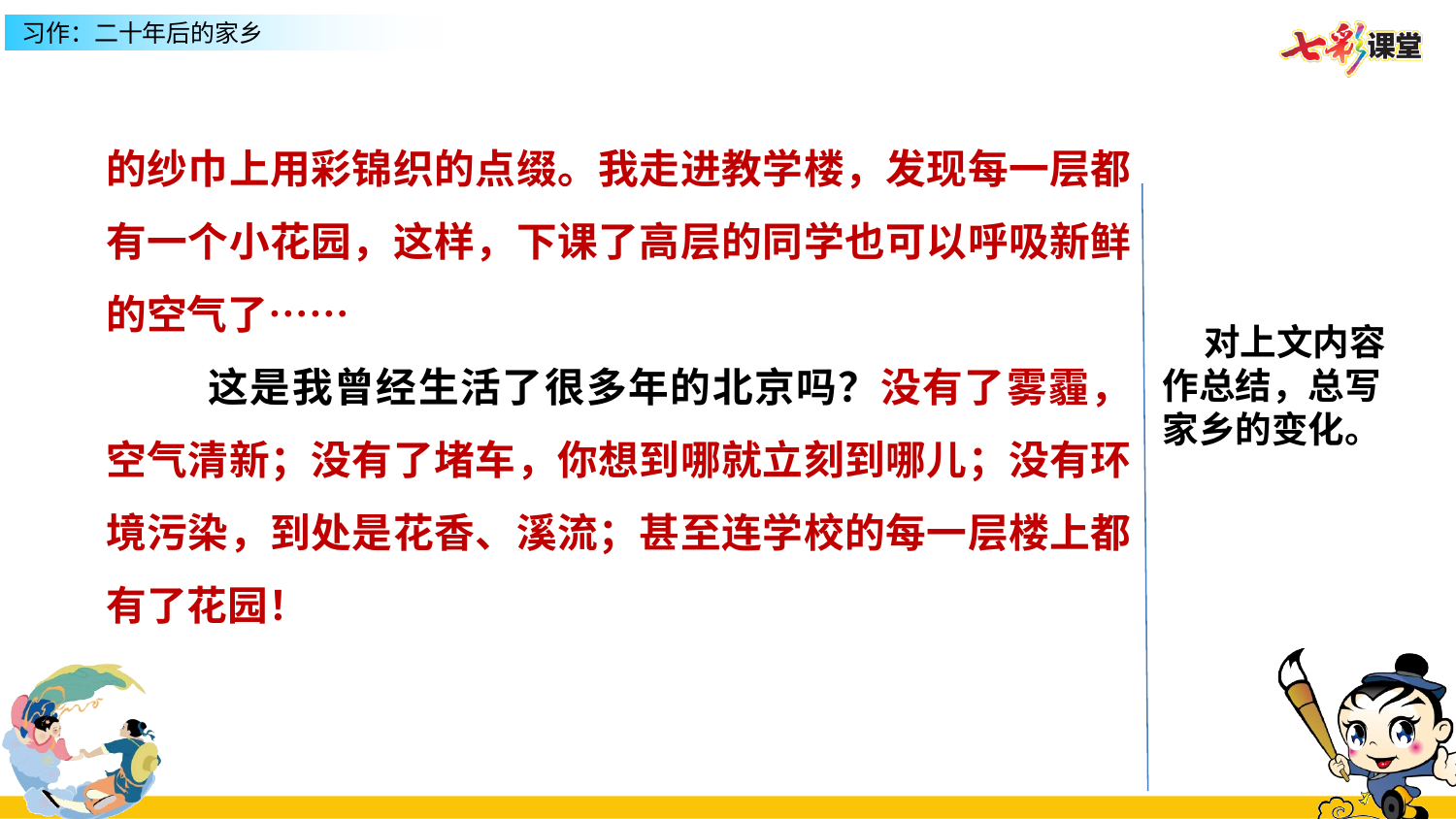

的纱巾上用彩锦织的点缀。我走进教学楼，发现每一层都有一个小花园，这样，下课了高层的同学也可以呼吸新鲜的空气了……
 这是我曾经生活了很多年的北京吗？没有了雾霾，空气清新；没有了堵车，你想到哪就立刻到哪儿；没有环境污染，到处是花香、溪流；甚至连学校的每一层楼上都有了花园！
    对上文内容作总结，总写家乡的变化。